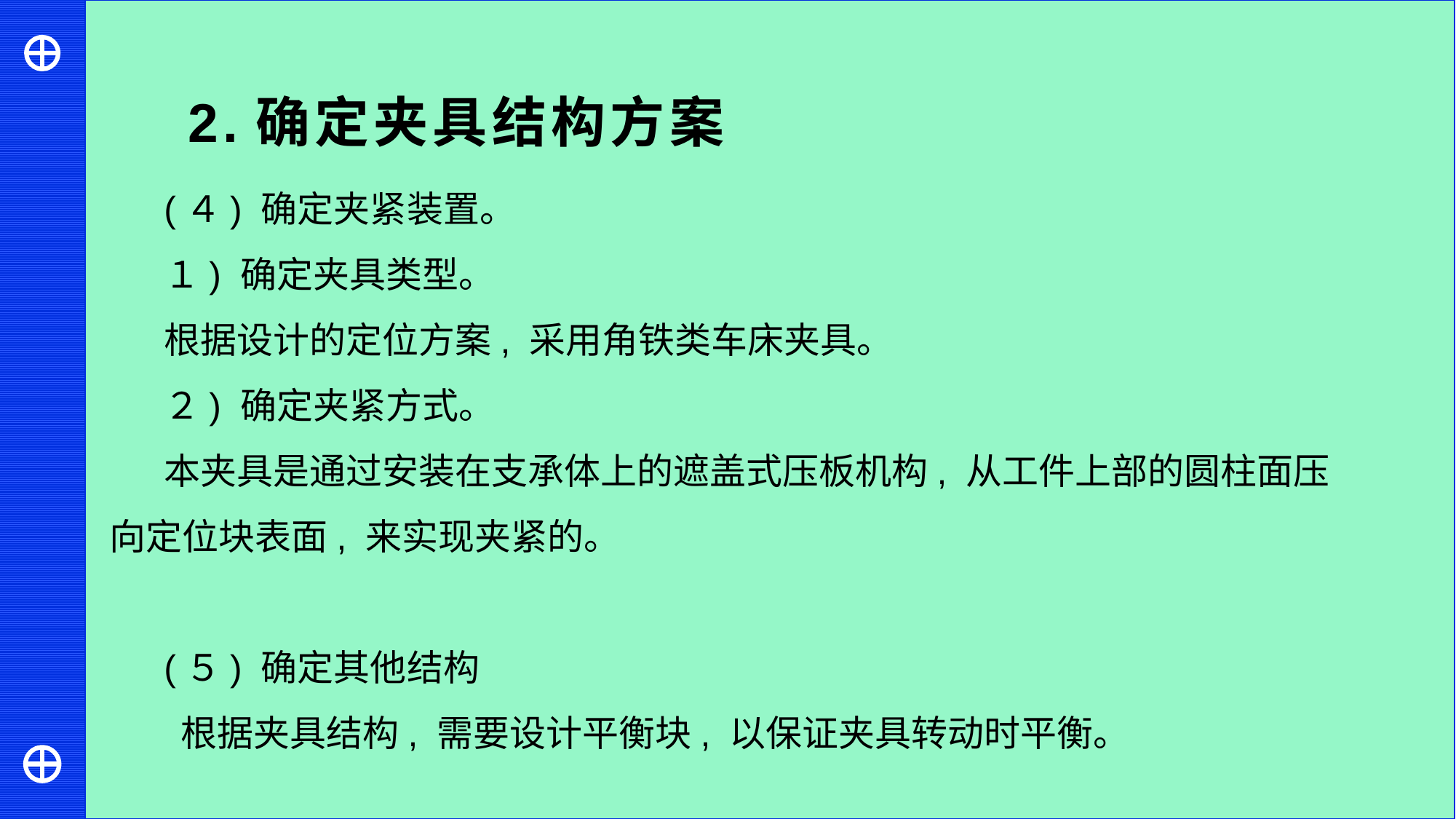

2.确定夹具结构方案
(４) 确定夹紧装置。
１) 确定夹具类型。
根据设计的定位方案, 采用角铁类车床夹具。
２) 确定夹紧方式。
本夹具是通过安装在支承体上的遮盖式压板机构, 从工件上部的圆柱面压向定位块表面, 来实现夹紧的。

(５) 确定其他结构
 根据夹具结构, 需要设计平衡块, 以保证夹具转动时平衡。